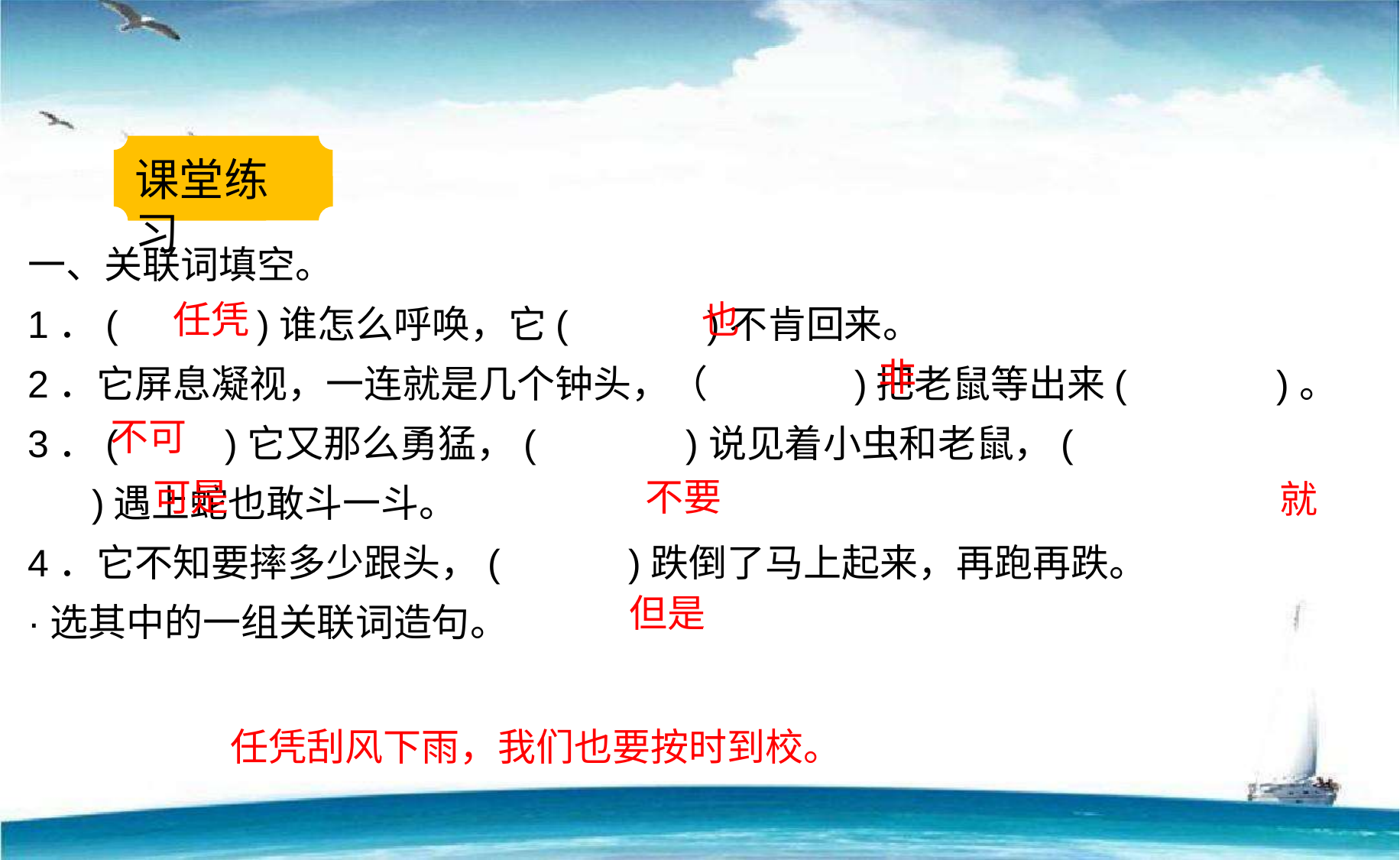

课堂练习
一、关联词填空。
1．(             )谁怎么呼唤，它(             )不肯回来。
2．它屏息凝视，一连就是几个钟头，（                )把老鼠等出来(              )。
3．(          )它又那么勇猛，(              )说见着小虫和老鼠，(
      )遇上蛇也敢斗一斗。
4．它不知要摔多少跟头，(            )跌倒了马上起来，再跑再跌。
·选其中的一组关联词造句。

也
任凭
非
不可
不要
可是
就
但是
任凭刮风下雨，我们也要按时到校。